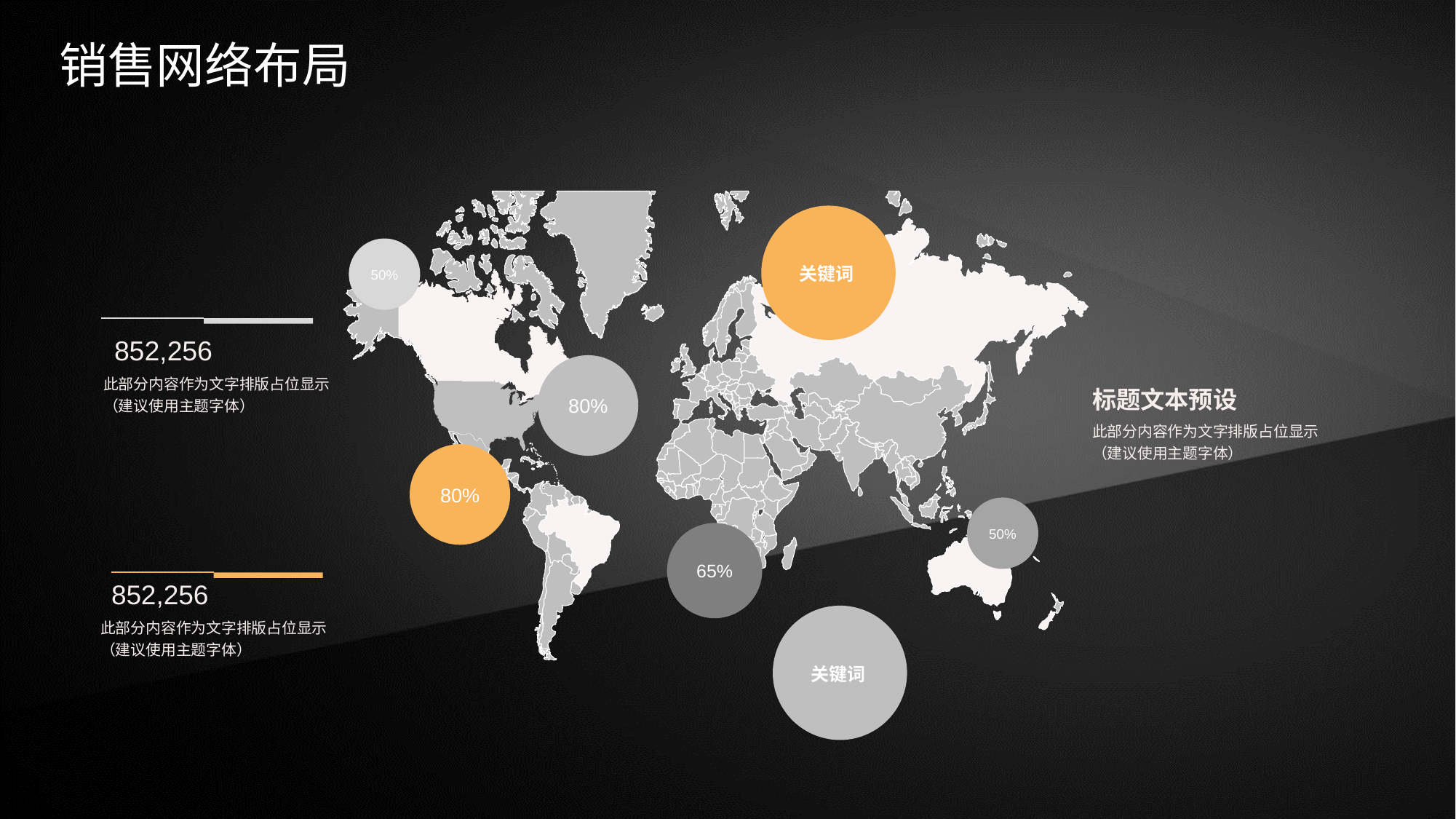

销售网络布局

50%
关键词

852,256
此部分内容作为文字排版占位显示
（建议使用主题字体）
80%
标题文本预设
此部分内容作为文字排版占位显示
（建议使用主题字体）
80%
50%
65%
852,256
此部分内容作为文字排版占位显示
（建议使用主题字体）

关键词